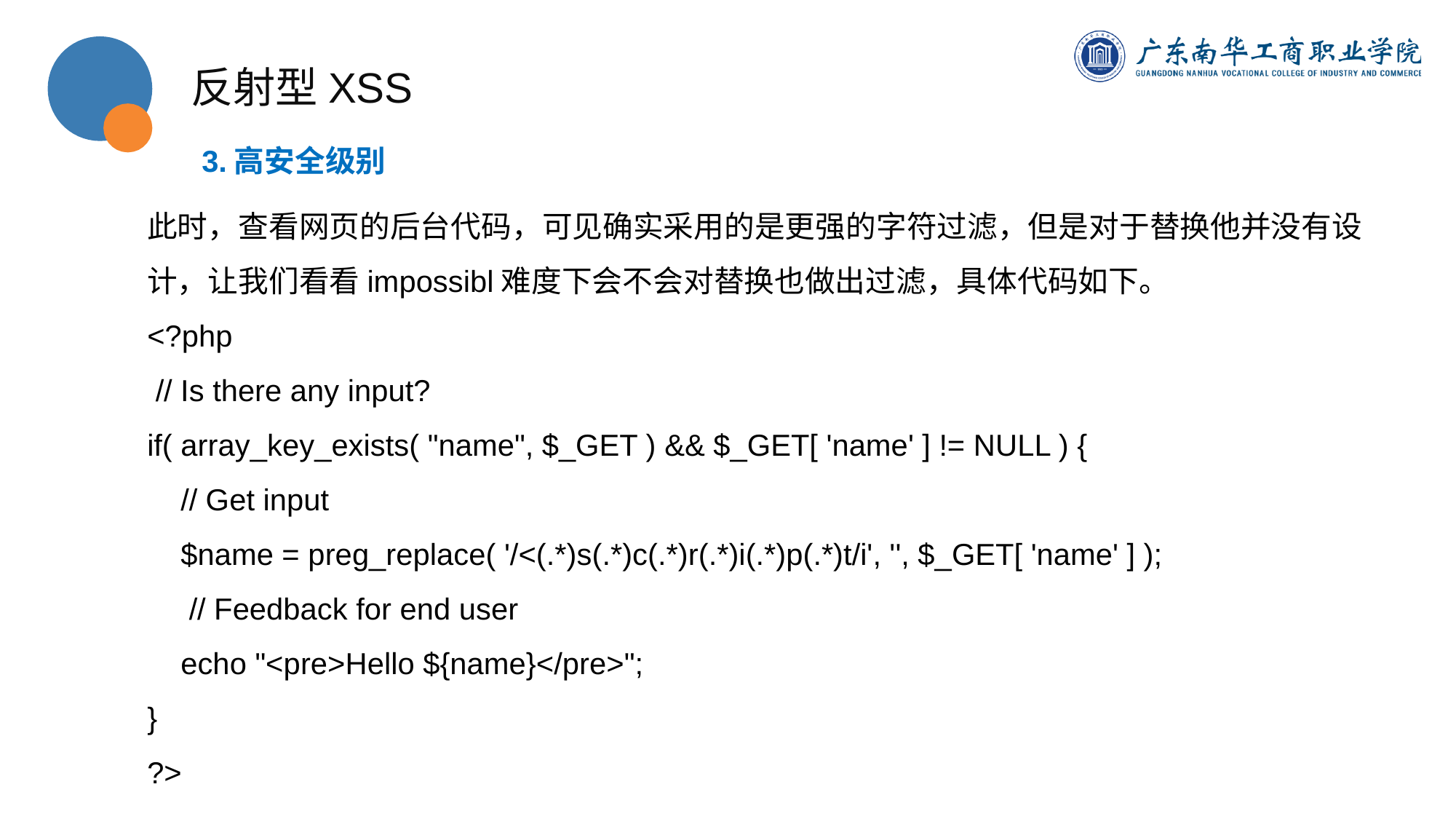

反射型XSS

3.高安全级别
此时，查看网页的后台代码，可见确实采用的是更强的字符过滤，但是对于替换他并没有设计，让我们看看impossibl难度下会不会对替换也做出过滤，具体代码如下。
<?php
 // Is there any input?
if( array_key_exists( "name", $_GET ) && $_GET[ 'name' ] != NULL ) {
    // Get input
    $name = preg_replace( '/<(.*)s(.*)c(.*)r(.*)i(.*)p(.*)t/i', '', $_GET[ 'name' ] );
     // Feedback for end user
    echo "<pre>Hello ${name}</pre>";
}
?>